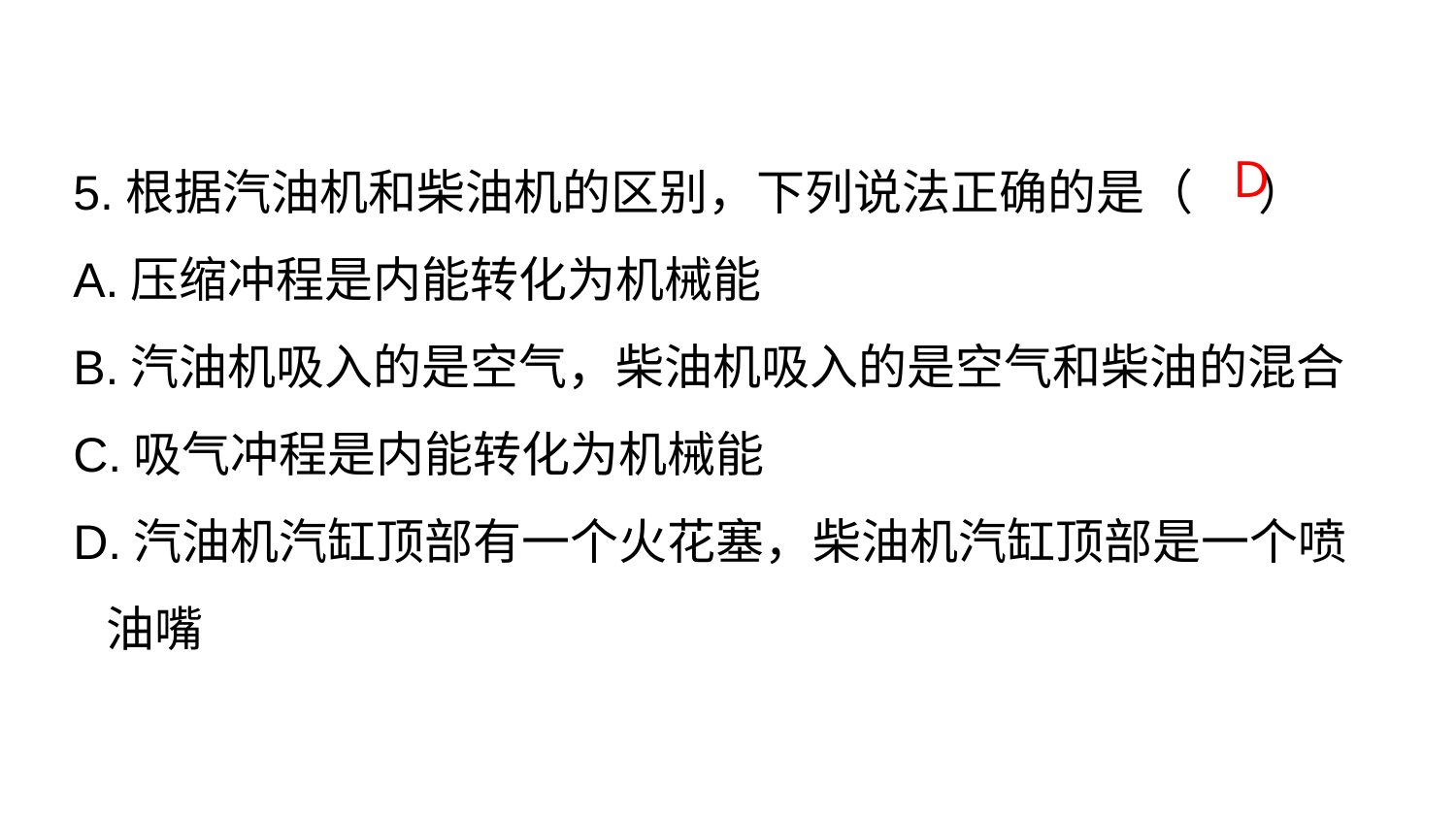

5.根据汽油机和柴油机的区别，下列说法正确的是（      ）
A.压缩冲程是内能转化为机械能
B.汽油机吸入的是空气，柴油机吸入的是空气和柴油的混合
C.吸气冲程是内能转化为机械能
D.汽油机汽缸顶部有一个火花塞，柴油机汽缸顶部是一个喷
  油嘴
Ｄ